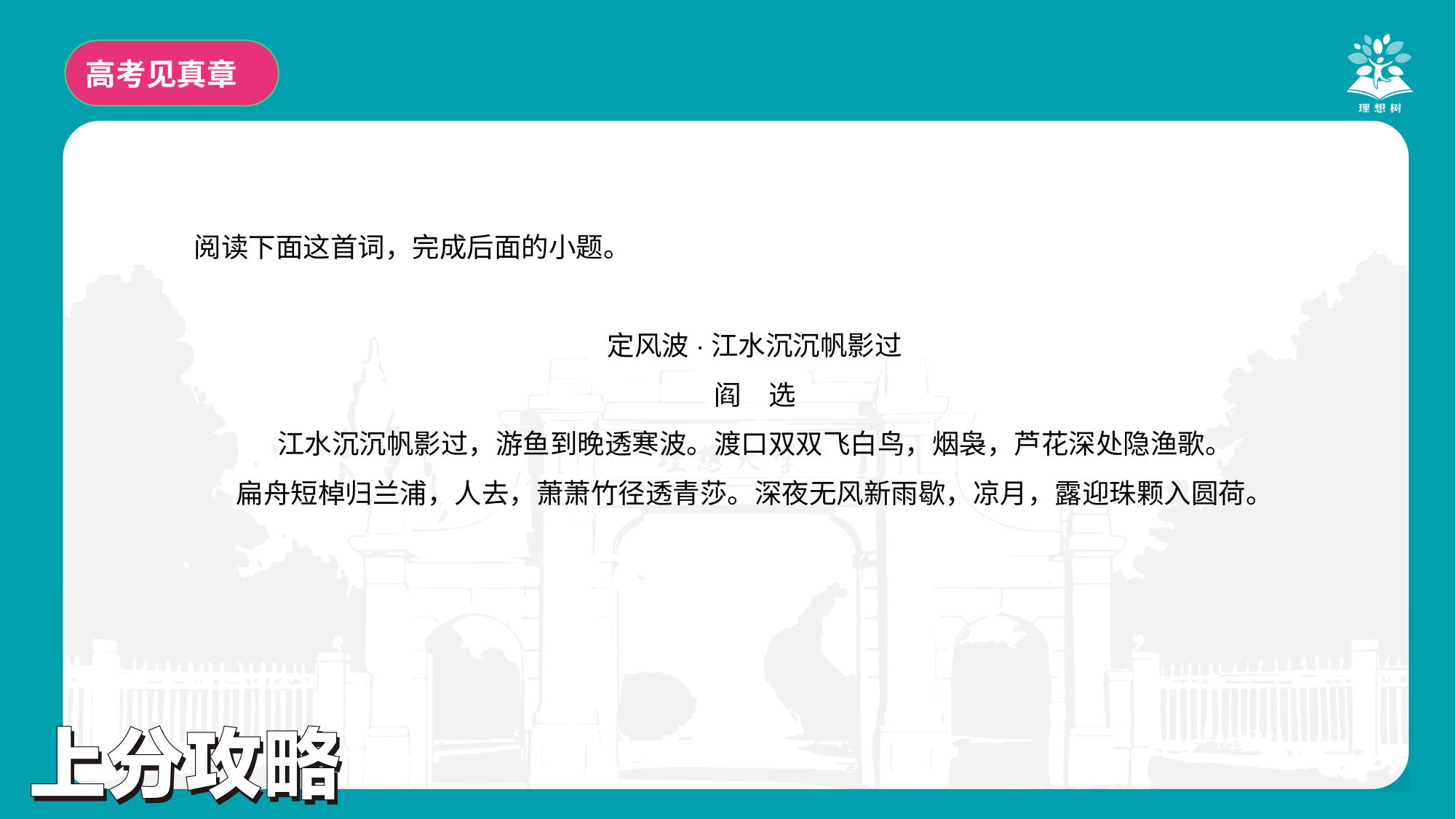

高考见真章
阅读下面这首词，完成后面的小题。

定风波·江水沉沉帆影过
阎　选
江水沉沉帆影过，游鱼到晚透寒波。渡口双双飞白鸟，烟袅，芦花深处隐渔歌。
扁舟短棹归兰浦，人去，萧萧竹径透青莎。深夜无风新雨歇，凉月，露迎珠颗入圆荷。